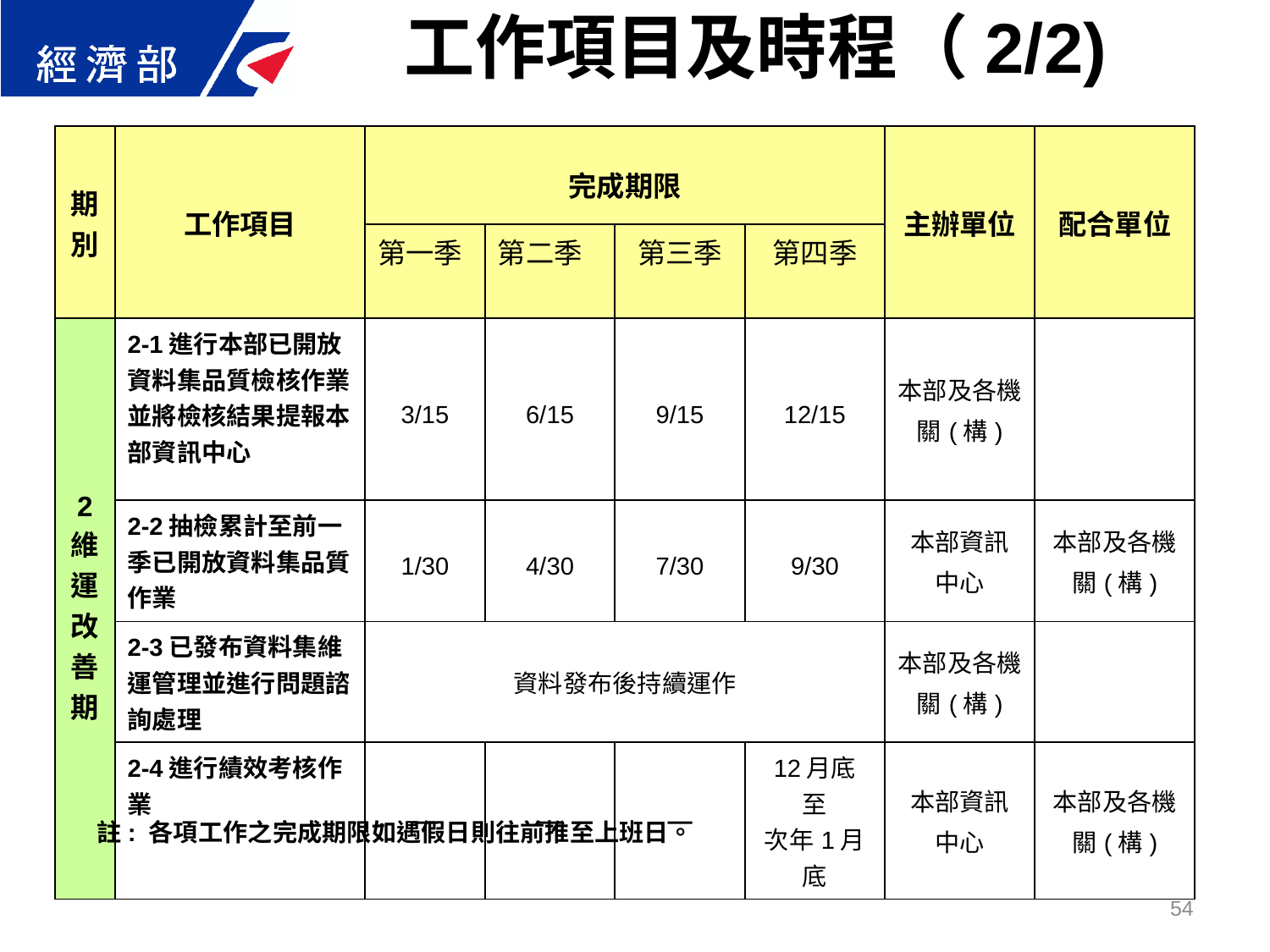

工作項目及時程（2/2)
| 期 別 | 工作項目 | 完成期限 |  |  |  | 主辦單位 | 配合單位 |
| --- | --- | --- | --- | --- | --- | --- | --- |
|  |  | 第一季 | 第二季 | 第三季 | 第四季 |  |  |
| 2 維運改善 期 | 2-1進行本部已開放資料集品質檢核作業並將檢核結果提報本部資訊中心 | 3/15 | 6/15 | 9/15 | 12/15 | 本部及各機 關(構) |  |
|  | 2-2抽檢累計至前一季已開放資料集品質作業 | 1/30 | 4/30 | 7/30 | 9/30 | 本部資訊 中心 | 本部及各機 關(構) |
|  | 2-3已發布資料集維運管理並進行問題諮詢處理 | 資料發布後持續運作 |  |  |  | 本部及各機 關(構) |  |
|  | 2-4進行績效考核作業 | — | — | — | 12月底 至 次年1月底 | 本部資訊 中心 | 本部及各機 關(構) |
註: 各項工作之完成期限如遇假日則往前推至上班日。
54